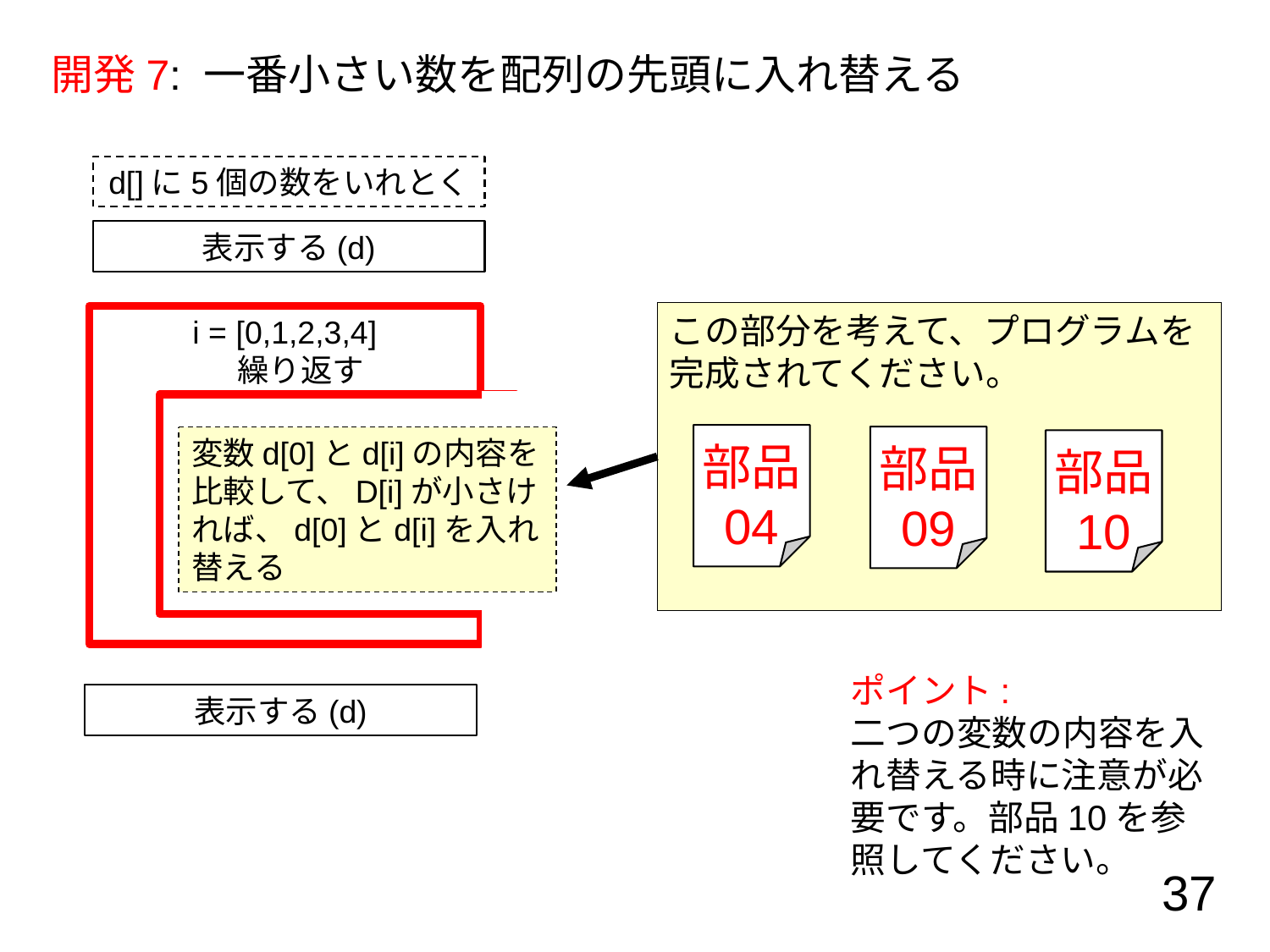

開発7: 一番小さい数を配列の先頭に入れ替える
d[]に5個の数をいれとく
表示する(d)
この部分を考えて、プログラムを完成されてください。

i = [0,1,2,3,4]
　繰り返す

部品
04

部品
09
変数d[0]とd[i]の内容を比較して、D[i]が小さければ、d[0]とd[i]を入れ替える

部品
10
ポイント:
二つの変数の内容を入れ替える時に注意が必要です。部品10を参照してください。
表示する(d)
37